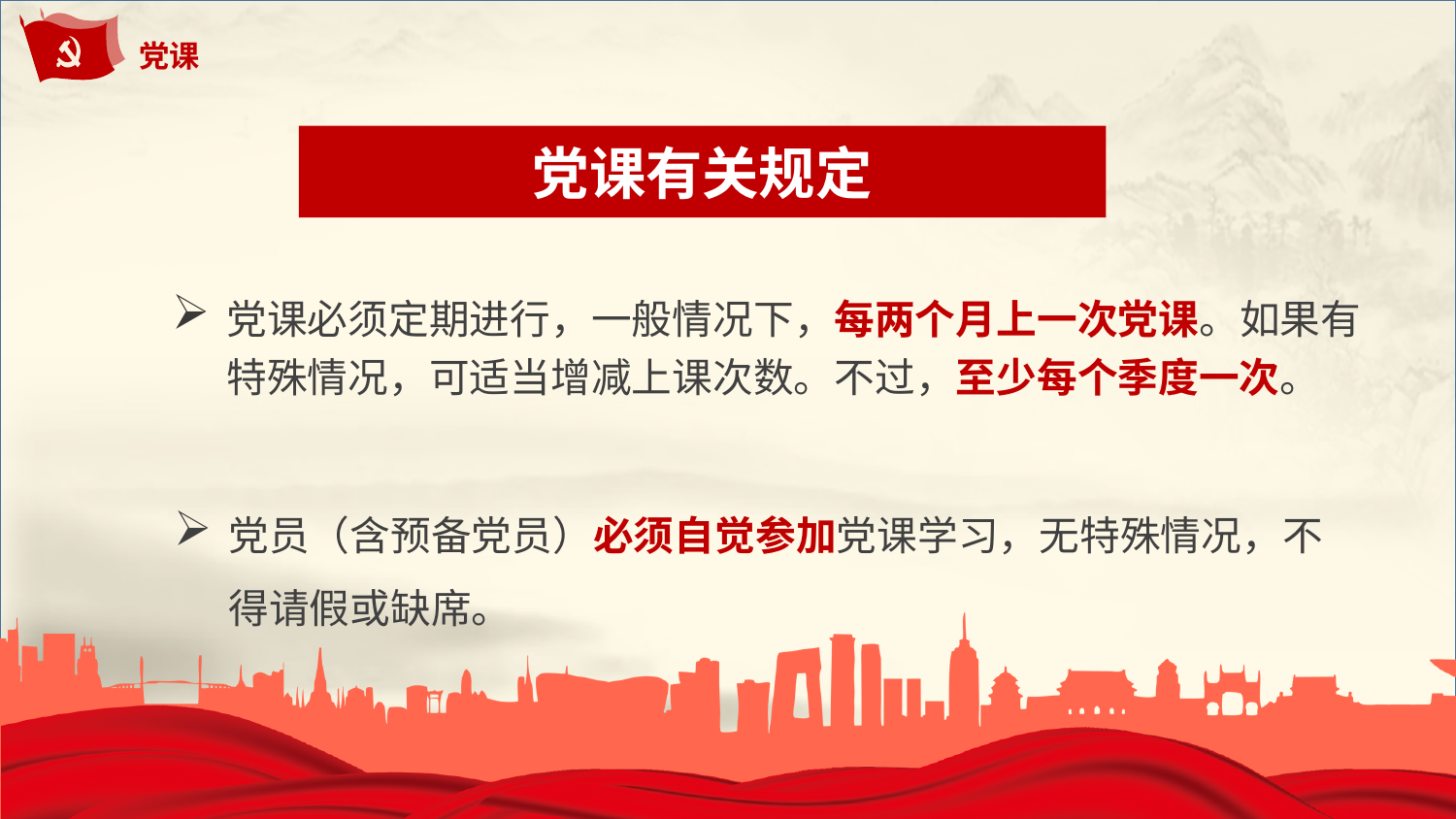

党课有关规定
党课必须定期进行，一般情况下，每两个月上一次党课。如果有特殊情况，可适当增减上课次数。不过，至少每个季度一次。
党员（含预备党员）必须自觉参加党课学习，无特殊情况，不得请假或缺席。